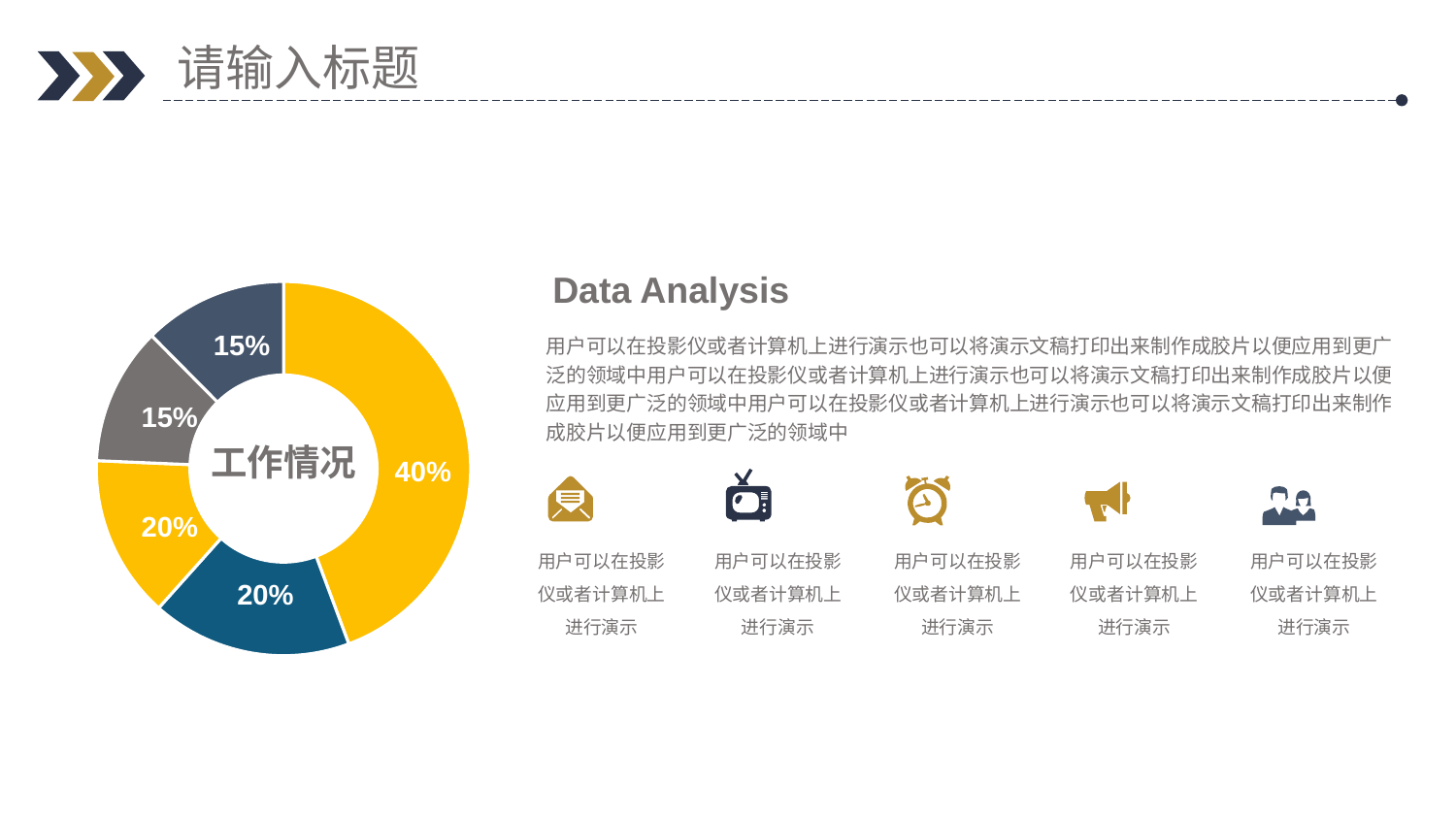

请输入标题

Data Analysis

### Chart

| Category | Sales |
|---|---|
| 1st Qtr | 8.2 |
| 2nd Qtr | 3.2 |
| 3rd Qtr | 2.6 |
| 4th Qtr | 2.2 |
| 5th Qtr | 2.3 |
15%
15%
工作情况
40%
20%
20%
用户可以在投影仪或者计算机上进行演示也可以将演示文稿打印出来制作成胶片以便应用到更广泛的领域中用户可以在投影仪或者计算机上进行演示也可以将演示文稿打印出来制作成胶片以便应用到更广泛的领域中用户可以在投影仪或者计算机上进行演示也可以将演示文稿打印出来制作成胶片以便应用到更广泛的领域中

用户可以在投影仪或者计算机上进行演示
用户可以在投影仪或者计算机上进行演示
用户可以在投影仪或者计算机上进行演示
用户可以在投影仪或者计算机上进行演示
用户可以在投影仪或者计算机上进行演示